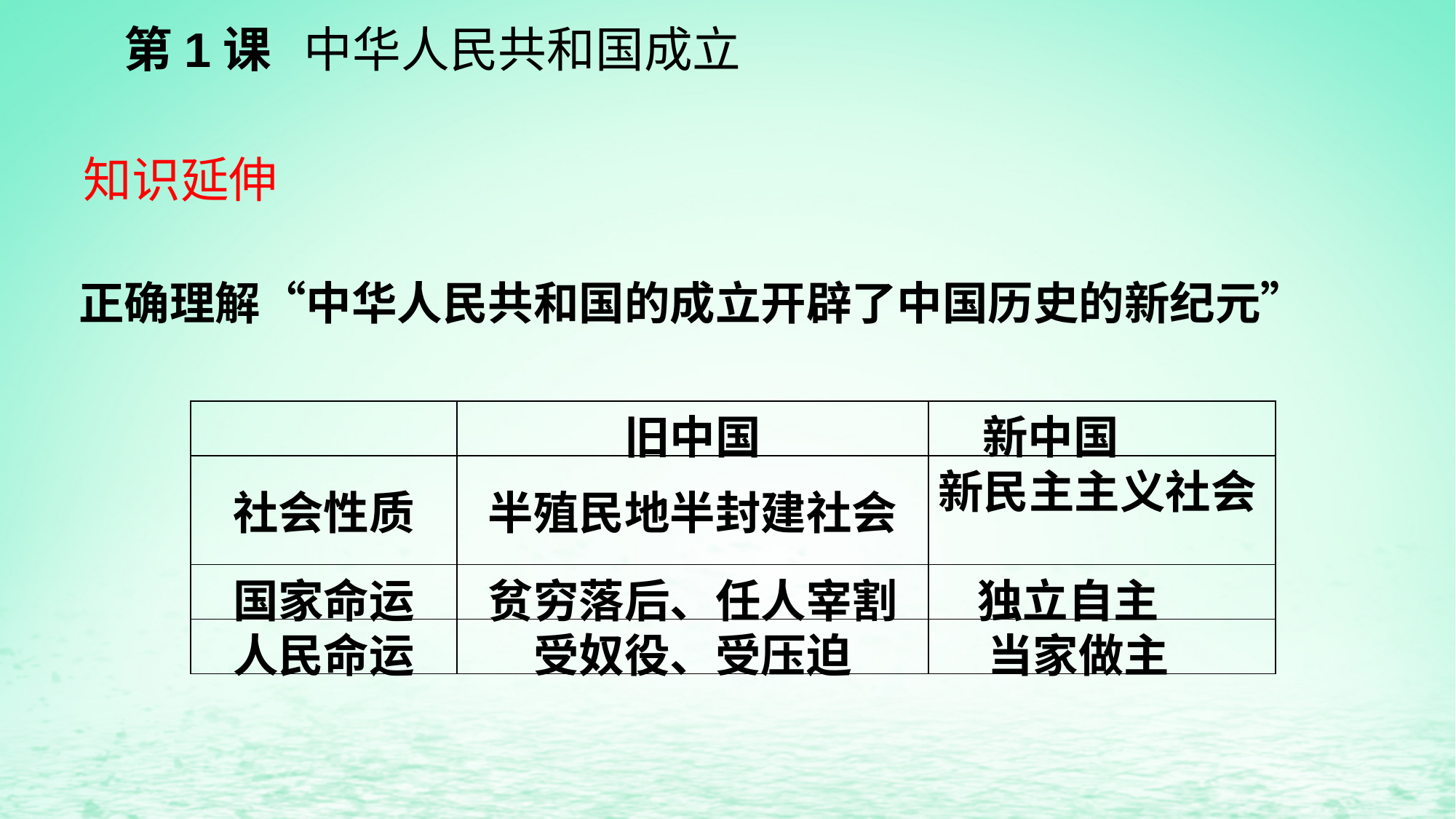

第1课   中华人民共和国成立
知识延伸
正确理解“中华人民共和国的成立开辟了中国历史的新纪元”
|  | 旧中国 | 新中国 |
| --- | --- | --- |
| 社会性质 | 半殖民地半封建社会 | 新民主主义社会 |
| 国家命运 | 贫穷落后、任人宰割 | 独立自主 |
| 人民命运 | 受奴役、受压迫 | 当家做主 |